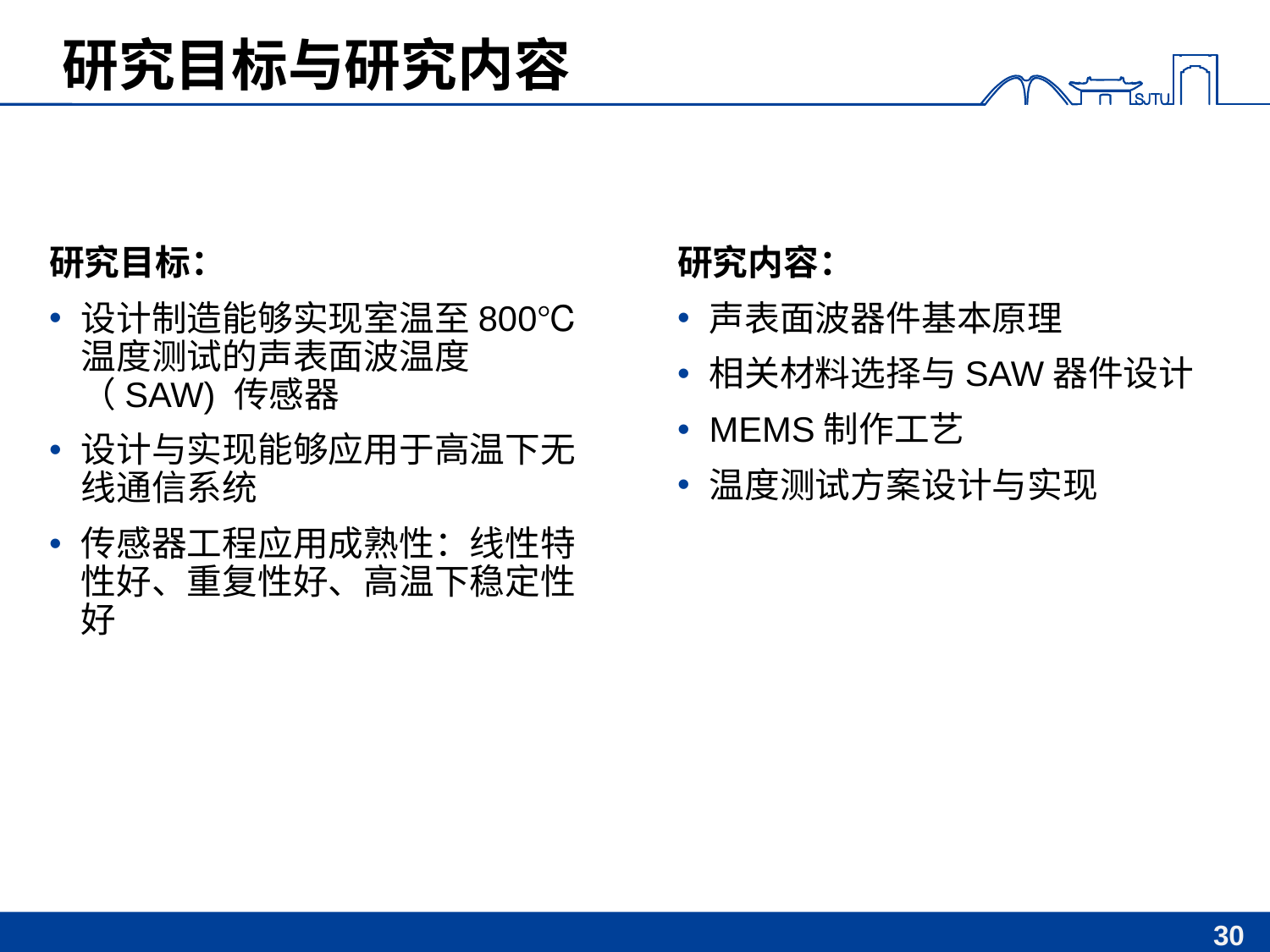

研究目标与研究内容
研究目标：
设计制造能够实现室温至800℃温度测试的声表面波温度（SAW) 传感器
设计与实现能够应用于高温下无线通信系统
传感器工程应用成熟性：线性特性好、重复性好、高温下稳定性好

研究内容：
声表面波器件基本原理
相关材料选择与SAW器件设计
MEMS制作工艺
温度测试方案设计与实现